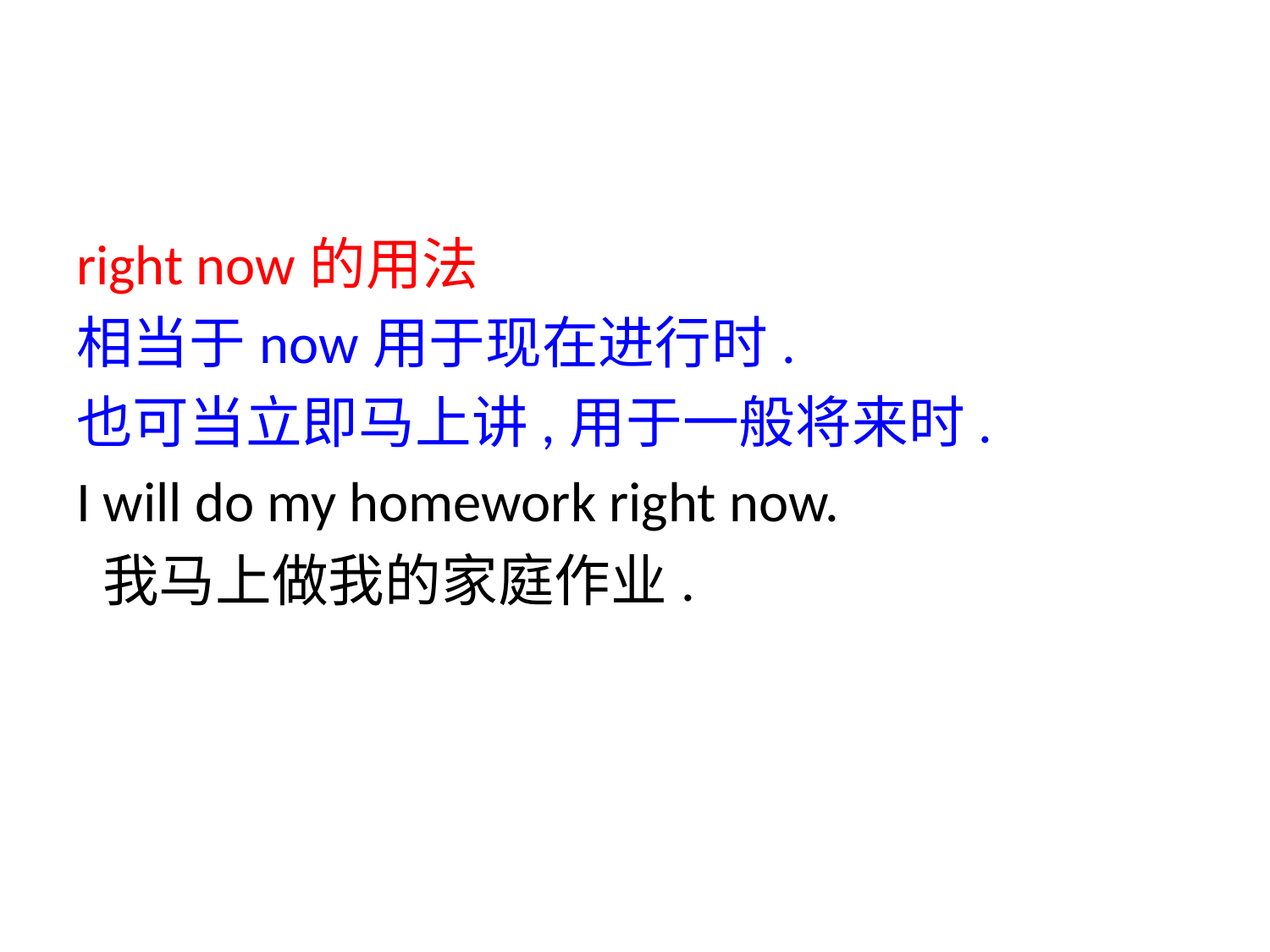

right now的用法
相当于now用于现在进行时.
也可当立即马上讲,用于一般将来时.
I will do my homework right now.
 我马上做我的家庭作业.